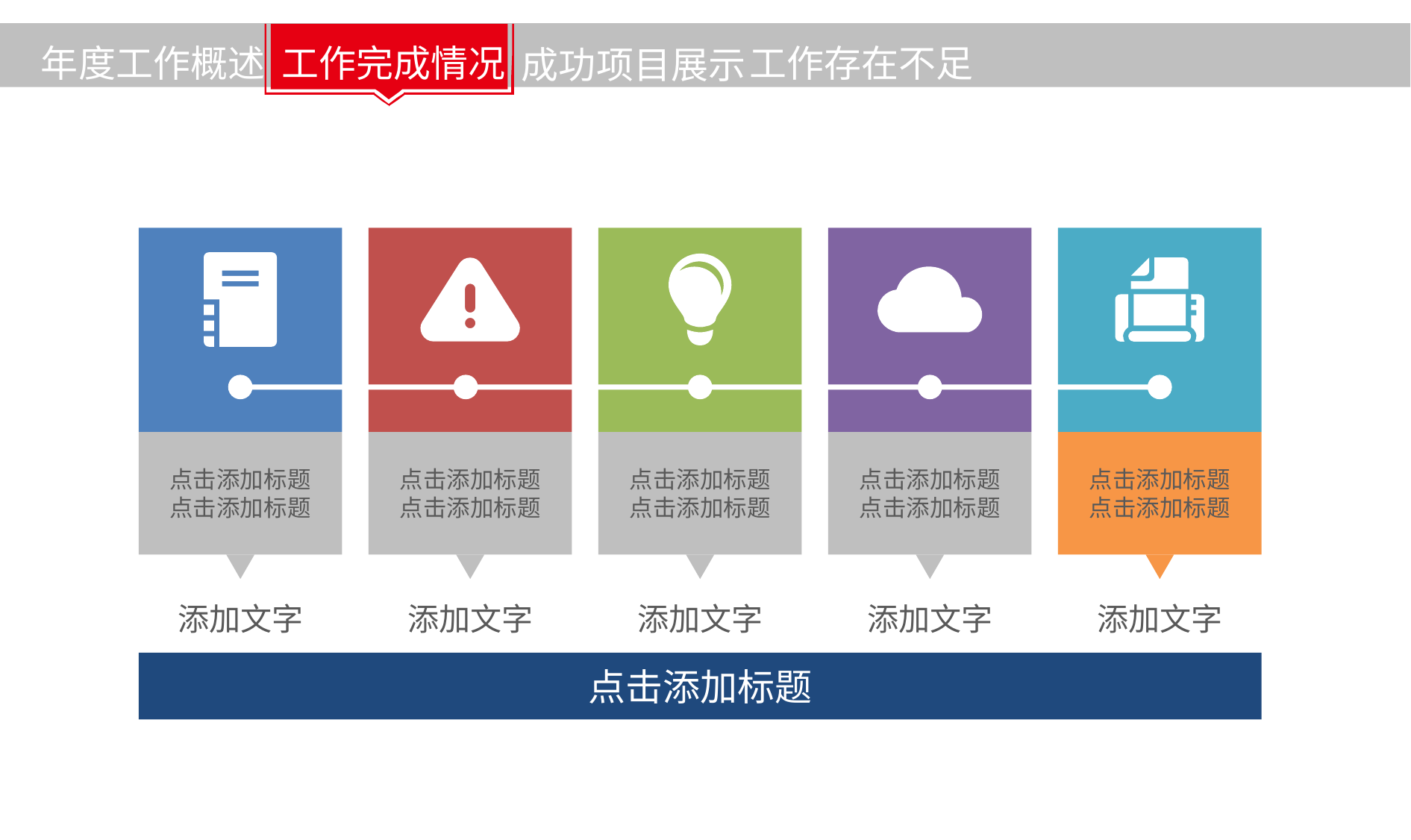

年度工作概述
工作完成情况
工作存在不足
成功项目展示

点击添加标题
点击添加标题
点击添加标题
点击添加标题
点击添加标题
点击添加标题
点击添加标题
点击添加标题
点击添加标题
点击添加标题

添加文字
添加文字
添加文字
添加文字
添加文字
点击添加标题